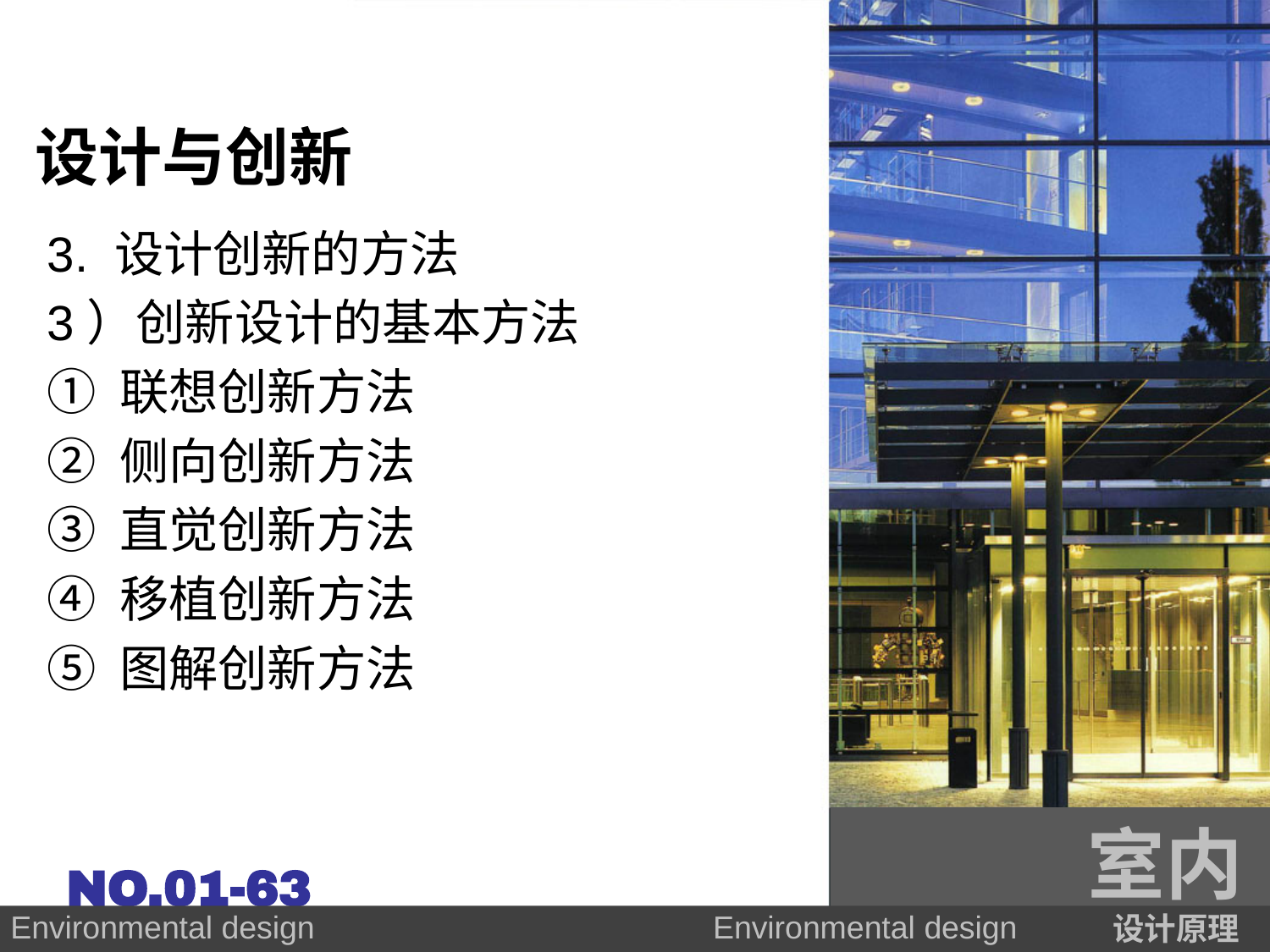

# 设计与创新
3. 设计创新的方法
3）创新设计的基本方法
① 联想创新方法
② 侧向创新方法
③ 直觉创新方法
④ 移植创新方法
⑤ 图解创新方法
室内

NO.01-63
设计原理
Environmental design
Environmental design